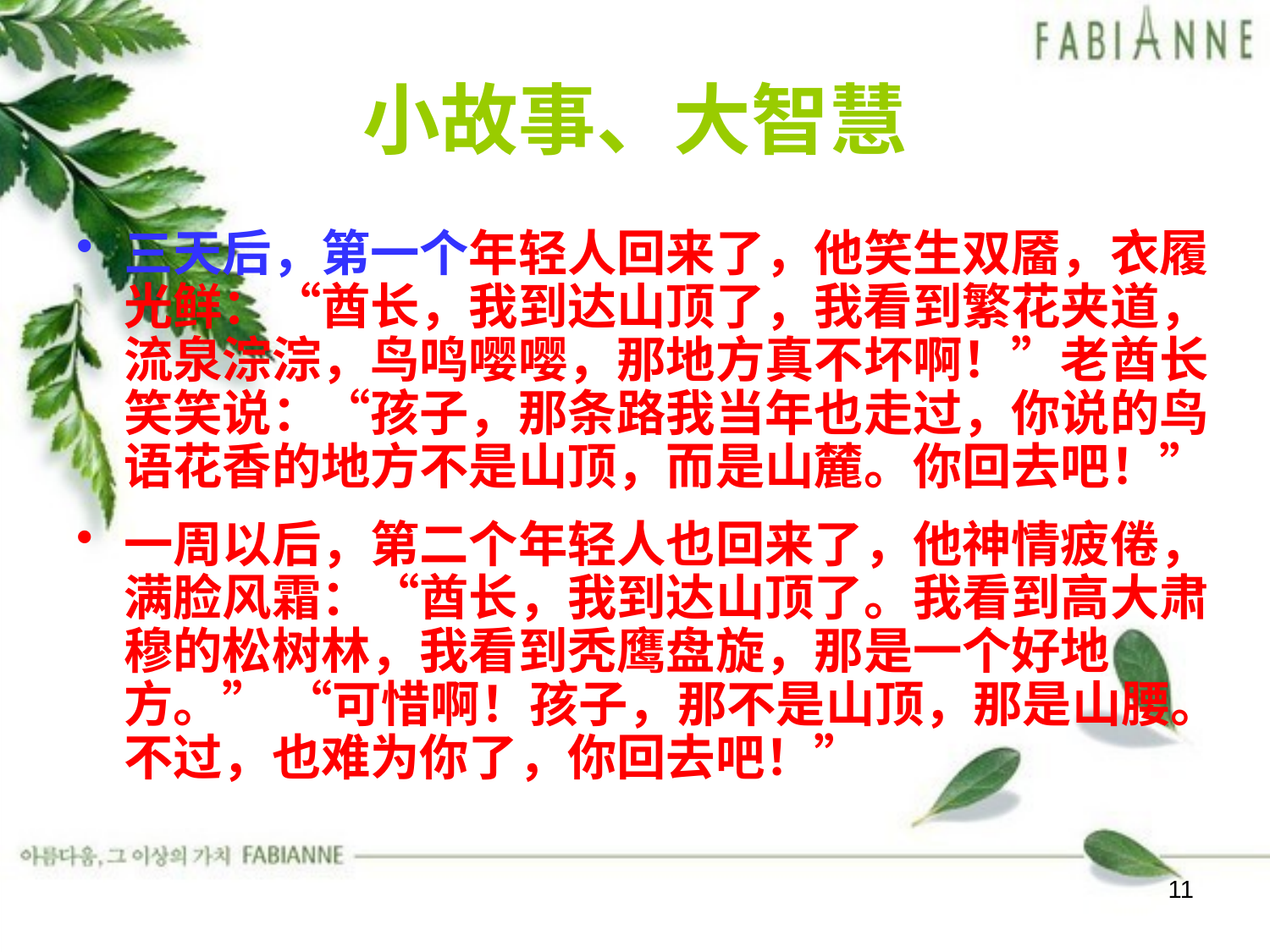

# 小故事、大智慧
三天后，第一个年轻人回来了，他笑生双靥，衣履光鲜：“酋长，我到达山顶了，我看到繁花夹道，流泉淙淙，鸟鸣嘤嘤，那地方真不坏啊！”老酋长笑笑说：“孩子，那条路我当年也走过，你说的鸟语花香的地方不是山顶，而是山麓。你回去吧！”
一周以后，第二个年轻人也回来了，他神情疲倦，满脸风霜：“酋长，我到达山顶了。我看到高大肃穆的松树林，我看到秃鹰盘旋，那是一个好地方。” “可惜啊！孩子，那不是山顶，那是山腰。不过，也难为你了，你回去吧！”
11